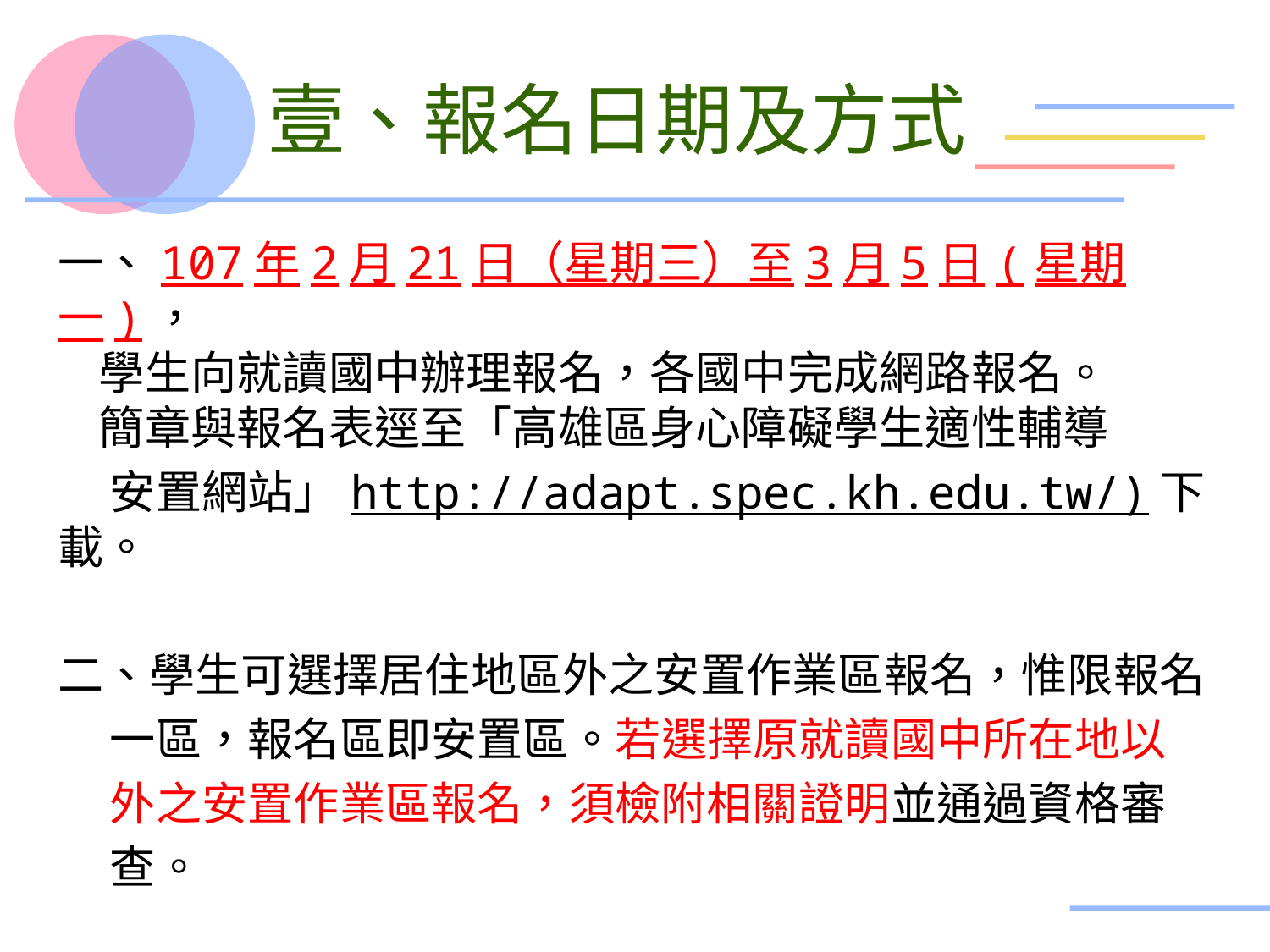

# 壹、報名日期及方式
一、107年2月21日（星期三）至3月5日(星期一)，
    學生向就讀國中辦理報名，各國中完成網路報名。
    簡章與報名表逕至「高雄區身心障礙學生適性輔導
    安置網站」http://adapt.spec.kh.edu.tw/)下載。

二、學生可選擇居住地區外之安置作業區報名，惟限報名
    一區，報名區即安置區。若選擇原就讀國中所在地以
    外之安置作業區報名，須檢附相關證明並通過資格審
    查。